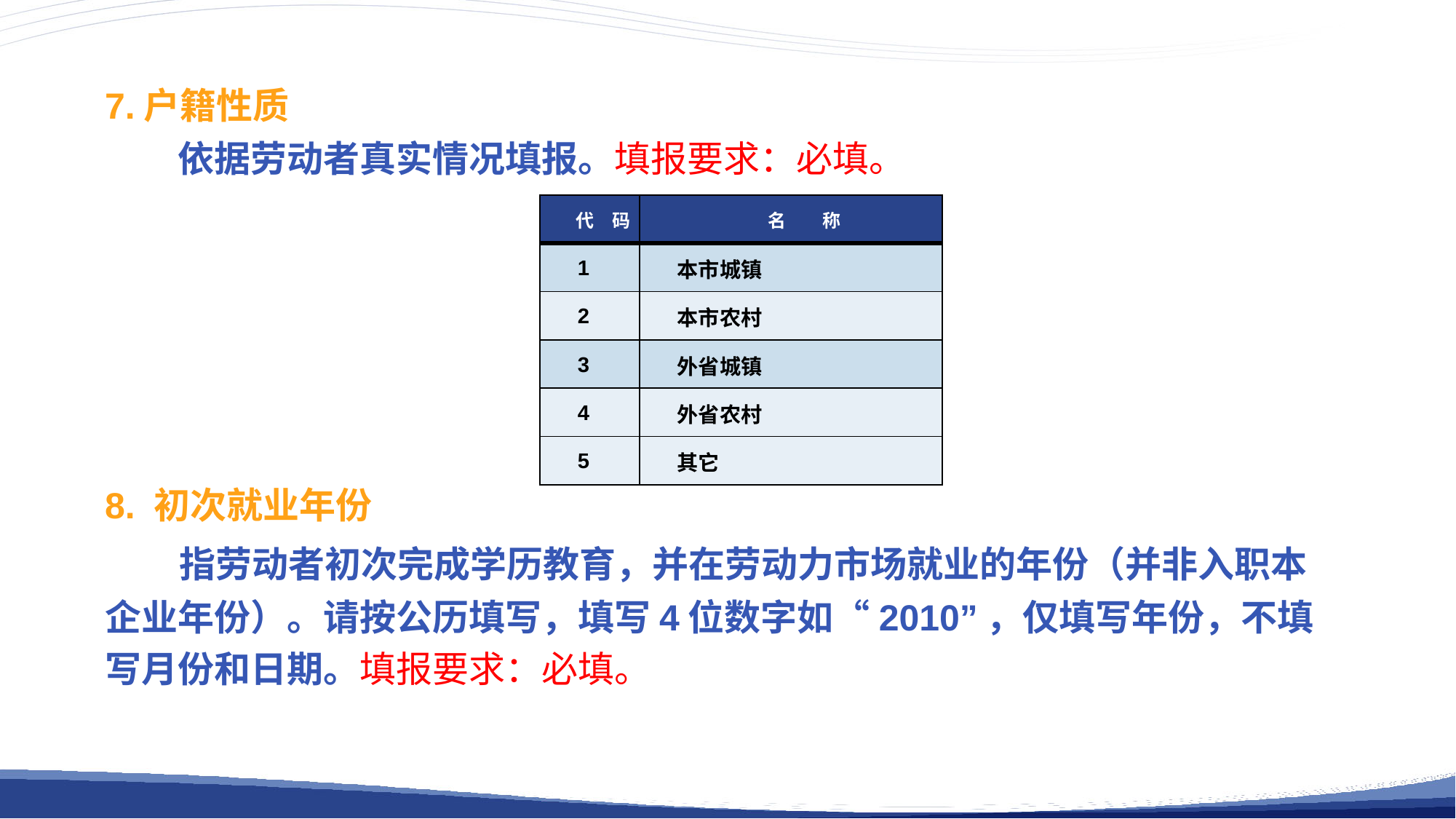

7.户籍性质
依据劳动者真实情况填报。填报要求：必填。

| 代　码 | 名　　称 |
| --- | --- |
| 1 | 本市城镇 |
| 2 | 本市农村 |
| 3 | 外省城镇 |
| 4 | 外省农村 |
| 5 | 其它 |
8. 初次就业年份
        指劳动者初次完成学历教育，并在劳动力市场就业的年份（并非入职本企业年份）。请按公历填写，填写4位数字如“2010”，仅填写年份，不填写月份和日期。填报要求：必填。